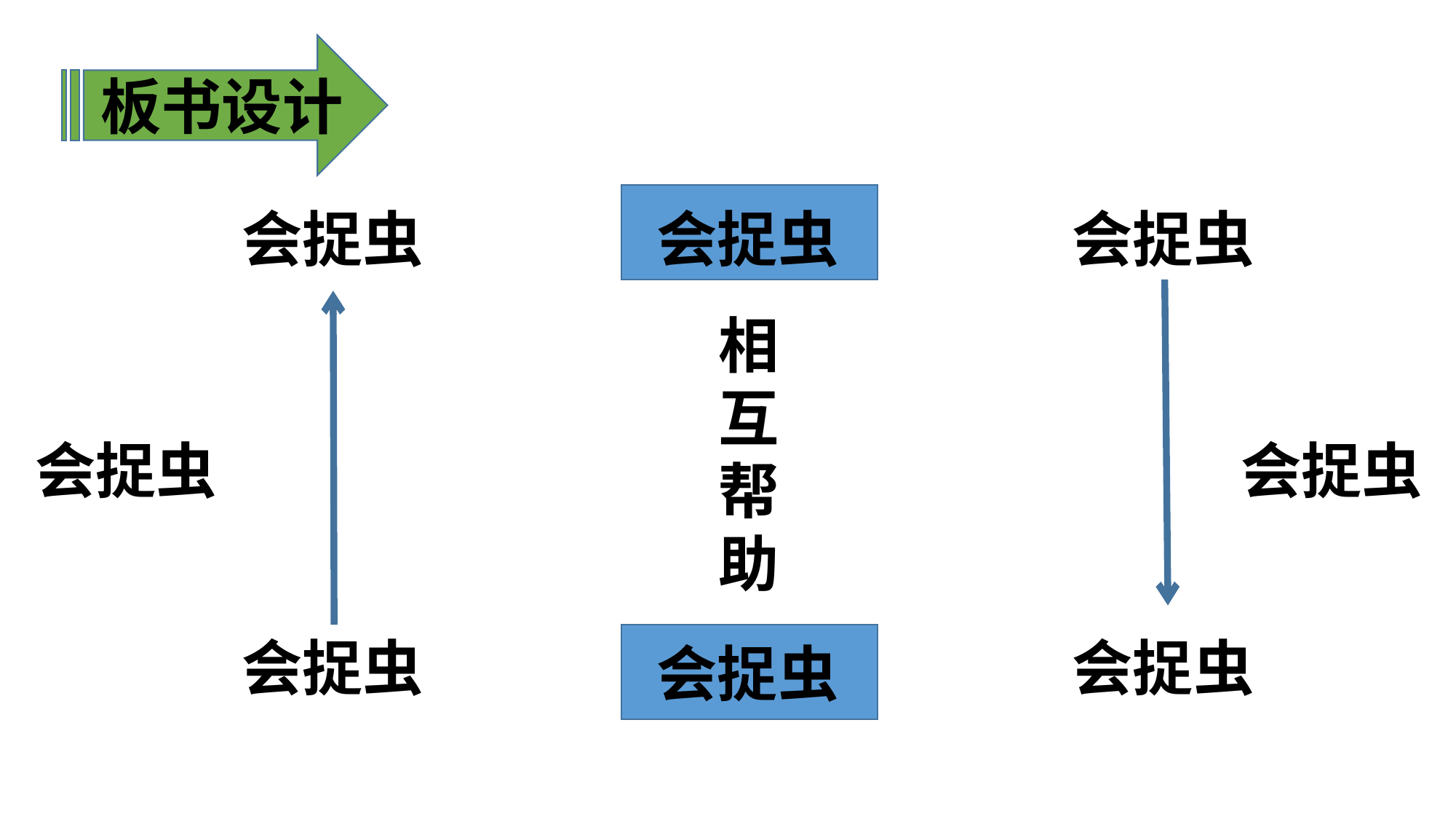

板书设计

会捉虫
会捉虫
会捉虫
相互帮助
会捉虫
会捉虫
会捉虫

会捉虫
会捉虫